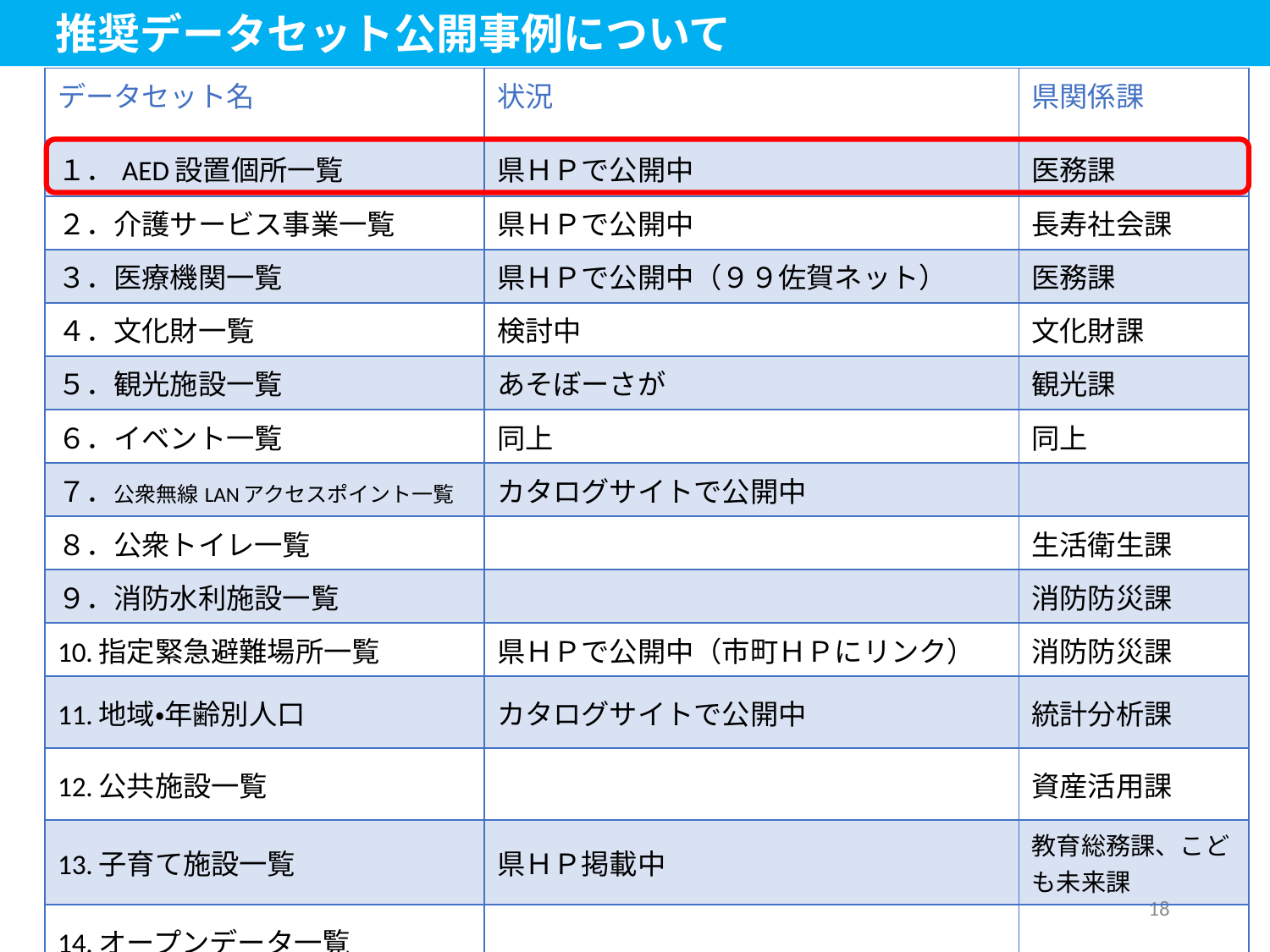

推奨データセット公開事例について
| データセット名 | 状況 | 県関係課 |
| --- | --- | --- |
| １．AED設置個所一覧 | 県ＨＰで公開中 | 医務課 |
| ２．介護サービス事業一覧 | 県ＨＰで公開中 | 長寿社会課 |
| ３．医療機関一覧 | 県ＨＰで公開中（９９佐賀ネット） | 医務課 |
| ４．文化財一覧 | 検討中 | 文化財課 |
| ５．観光施設一覧 | あそぼーさが | 観光課 |
| ６．イベント一覧 | 同上 | 同上 |
| ７．公衆無線LANアクセスポイント一覧 | カタログサイトで公開中 |  |
| ８．公衆トイレ一覧 |  | 生活衛生課 |
| ９．消防水利施設一覧 |  | 消防防災課 |
| 10.指定緊急避難場所一覧 | 県ＨＰで公開中（市町ＨＰにリンク） | 消防防災課 |
| 11.地域・年齢別人口 | カタログサイトで公開中 | 統計分析課 |
| 12.公共施設一覧 |  | 資産活用課 |
| 13.子育て施設一覧 | 県ＨＰ掲載中 | 教育総務課、こども未来課 |
| 14.オープンデータ一覧 |  |  |

18